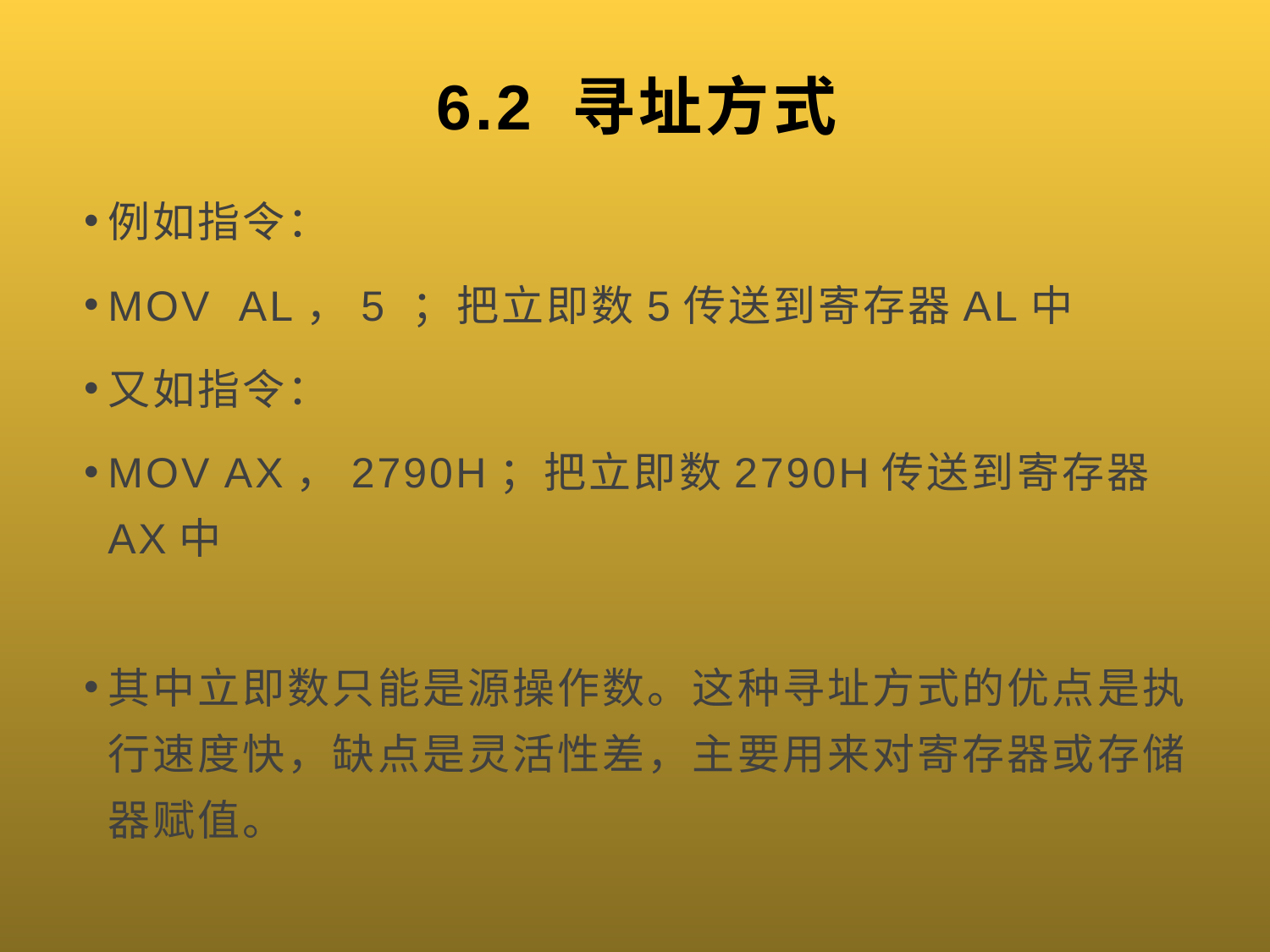

# 6.2 寻址方式
例如指令：
MOV  AL，5 ；把立即数5传送到寄存器AL中
又如指令：
MOV AX，2790H；把立即数2790H传送到寄存器AX中
其中立即数只能是源操作数。这种寻址方式的优点是执行速度快，缺点是灵活性差，主要用来对寄存器或存储器赋值。